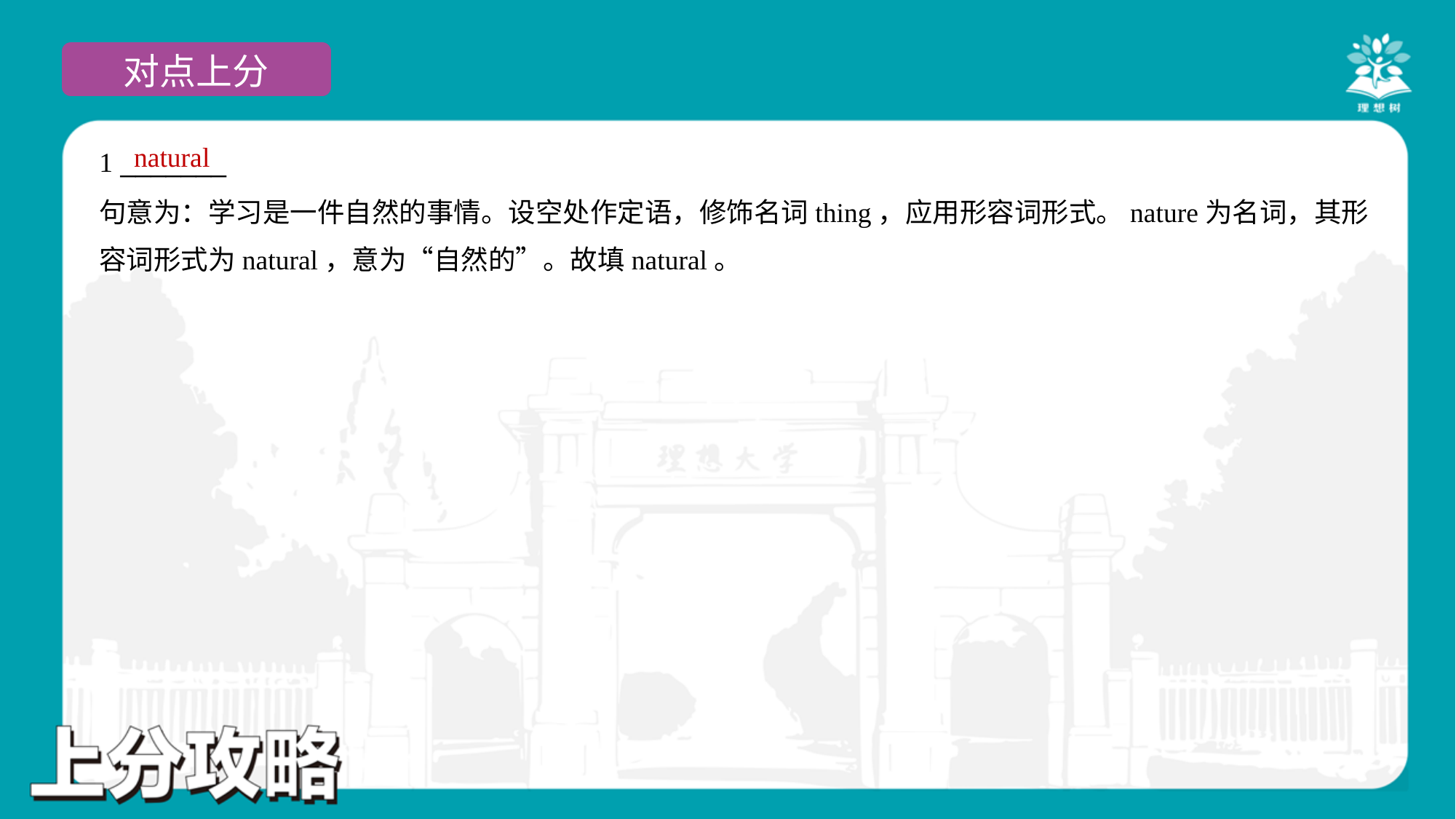

natural
1 _______
句意为：学习是一件自然的事情。设空处作定语，修饰名词thing，应用形容词形式。nature为名词，其形
容词形式为natural，意为“自然的”。故填natural。